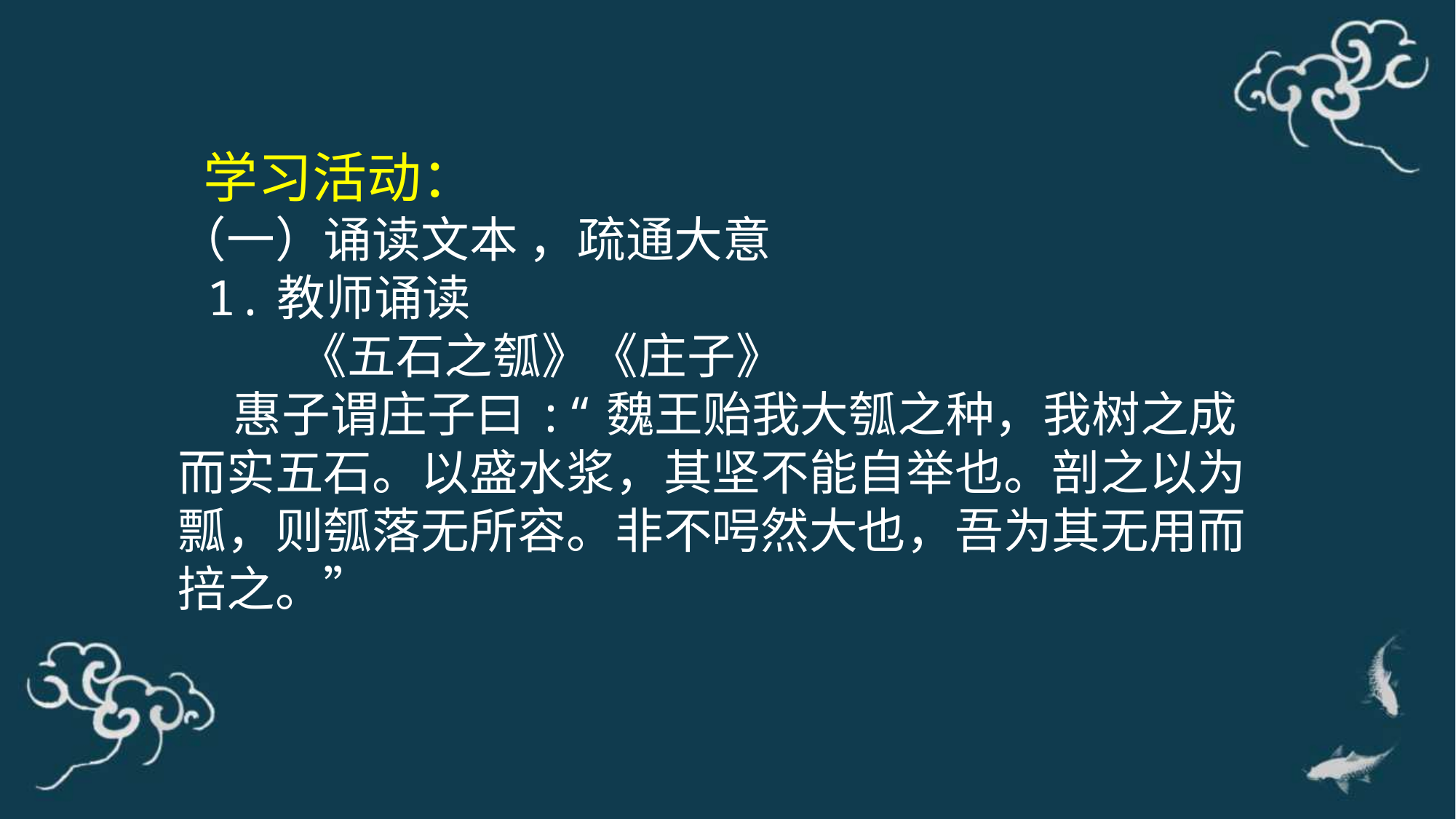

学习活动：
（一）诵读文本 ，疏通大意
 1.教师诵读
          《五石之瓠》《庄子》
    惠子谓庄子曰:“魏王贻我大瓠之种，我树之成而实五石。以盛水浆，其坚不能自举也。剖之以为瓢，则瓠落无所容。非不呺然大也，吾为其无用而掊之。”